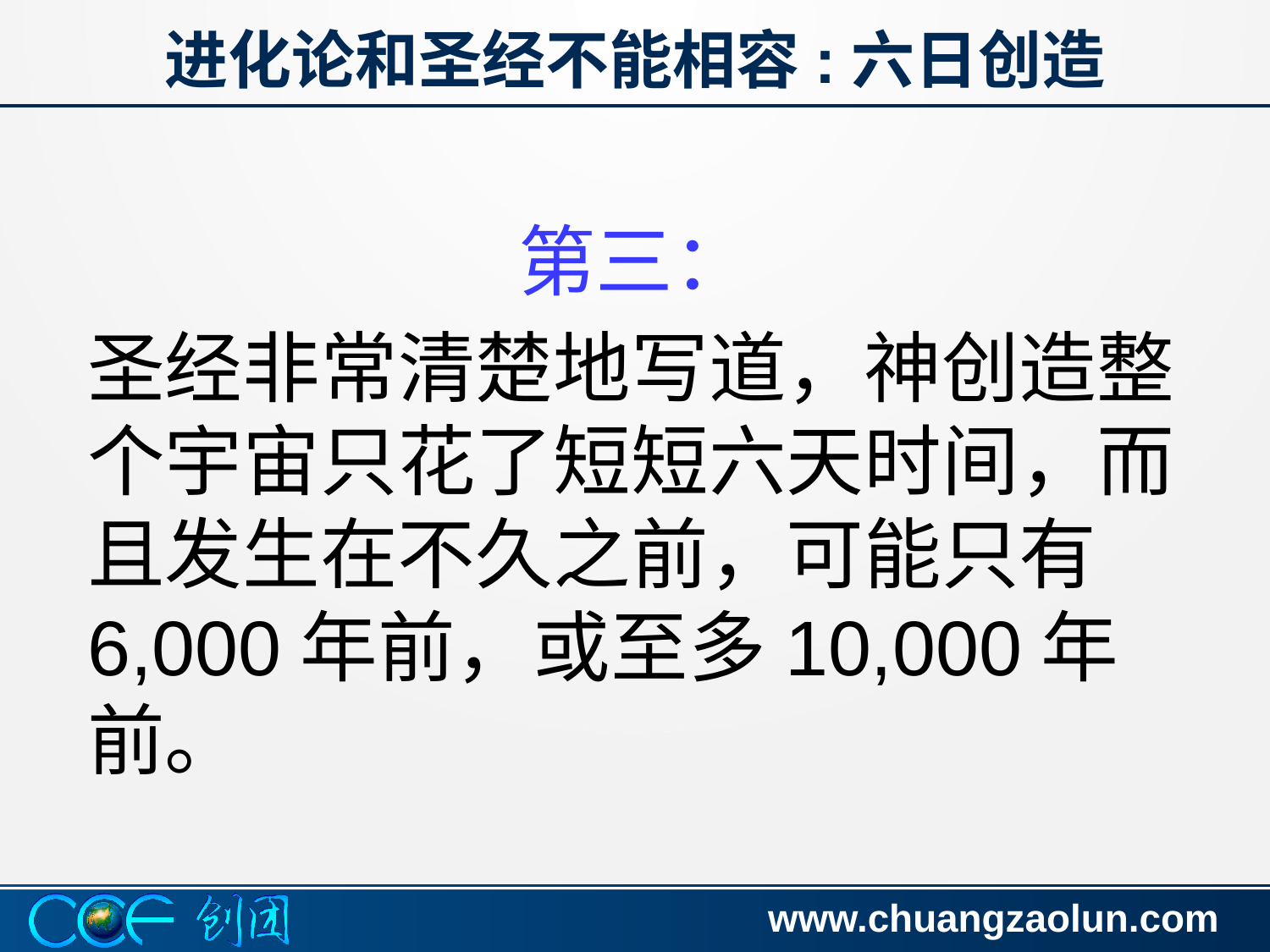

# 进化论和圣经不能相容:六日创造
第三：
圣经非常清楚地写道，神创造整个宇宙只花了短短六天时间，而且发生在不久之前，可能只有6,000年前，或至多10,000年前。